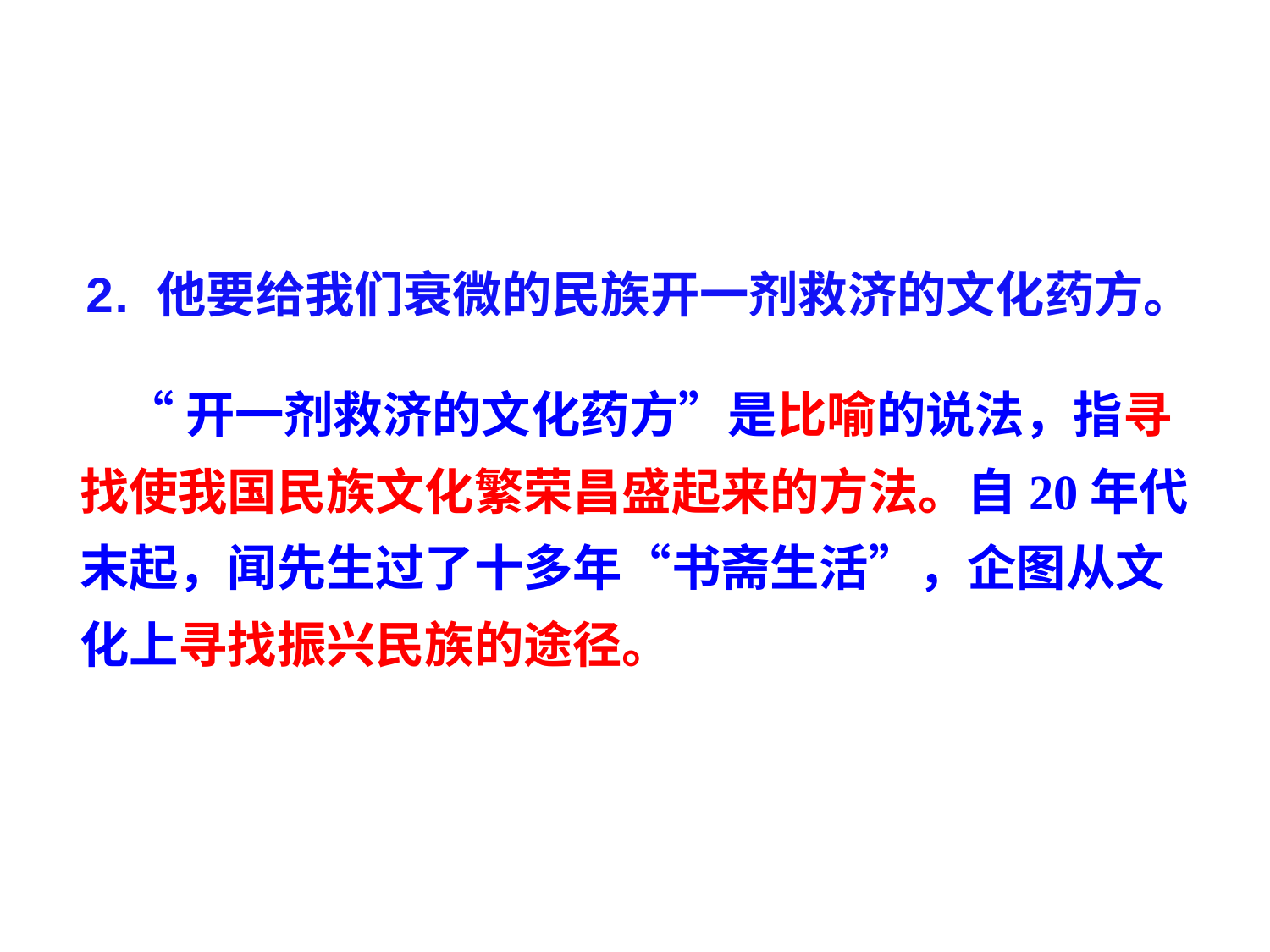

他要给我们衰微的民族开一剂救济的文化药方。
    “开一剂救济的文化药方”是比喻的说法，指寻找使我国民族文化繁荣昌盛起来的方法。自20年代末起，闻先生过了十多年“书斋生活”，企图从文化上寻找振兴民族的途径。